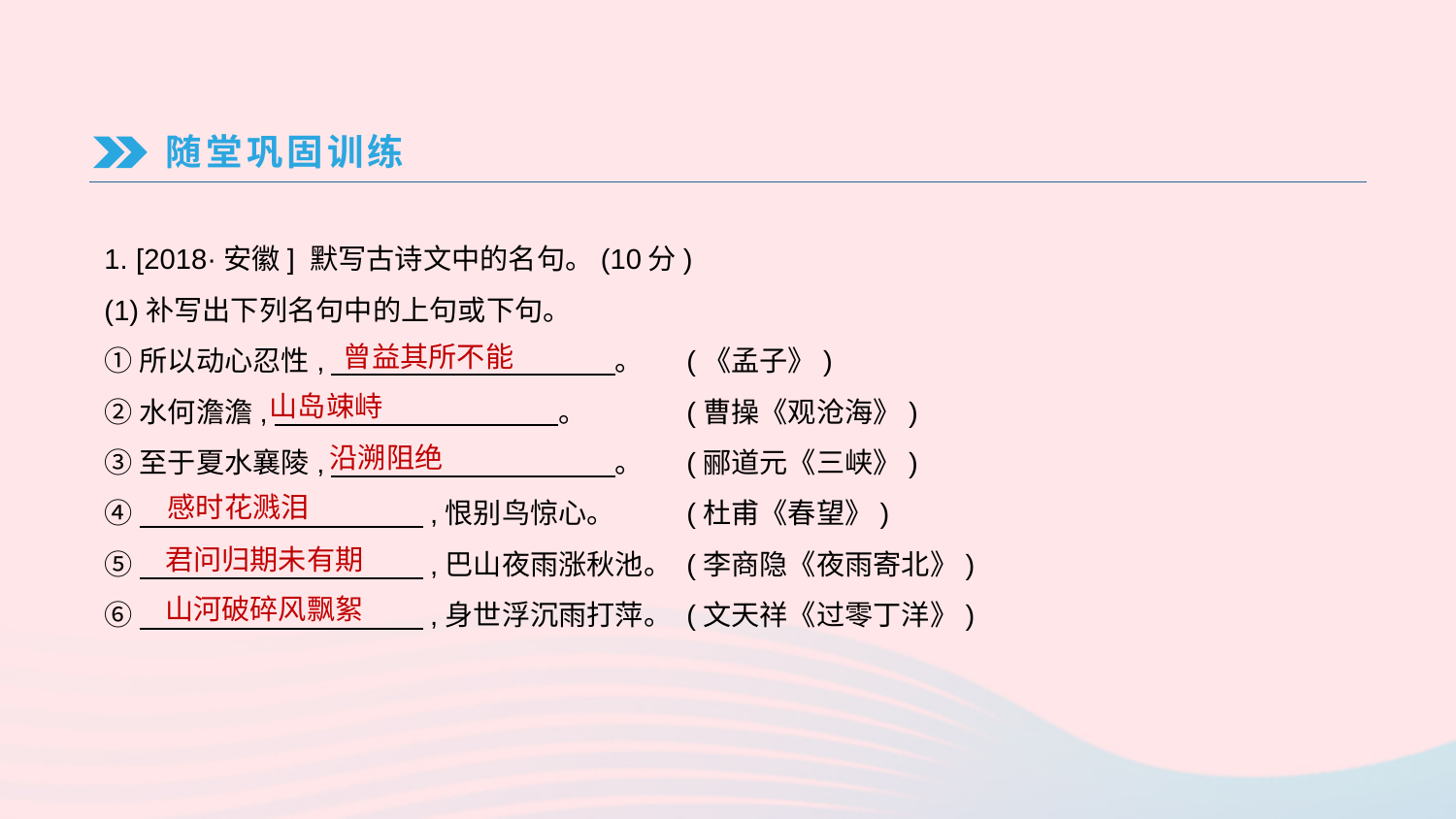

随堂巩固训练

1. [2018·安徽] 默写古诗文中的名句。(10分)
(1)补写出下列名句中的上句或下句。
①所以动心忍性,　　　　　　　　　　。	(《孟子》)
②水何澹澹,　　　　　　　　　　。	(曹操《观沧海》)
③至于夏水襄陵,　　　　　　　　　　。	(郦道元《三峡》)
④　　　　　　　　　　,恨别鸟惊心。	(杜甫《春望》)
⑤　　　　　　　　　　,巴山夜雨涨秋池。	(李商隐《夜雨寄北》)
⑥　　　　　　　　　　,身世浮沉雨打萍。	(文天祥《过零丁洋》)
曾益其所不能
山岛竦峙
沿溯阻绝
感时花溅泪
君问归期未有期
山河破碎风飘絮